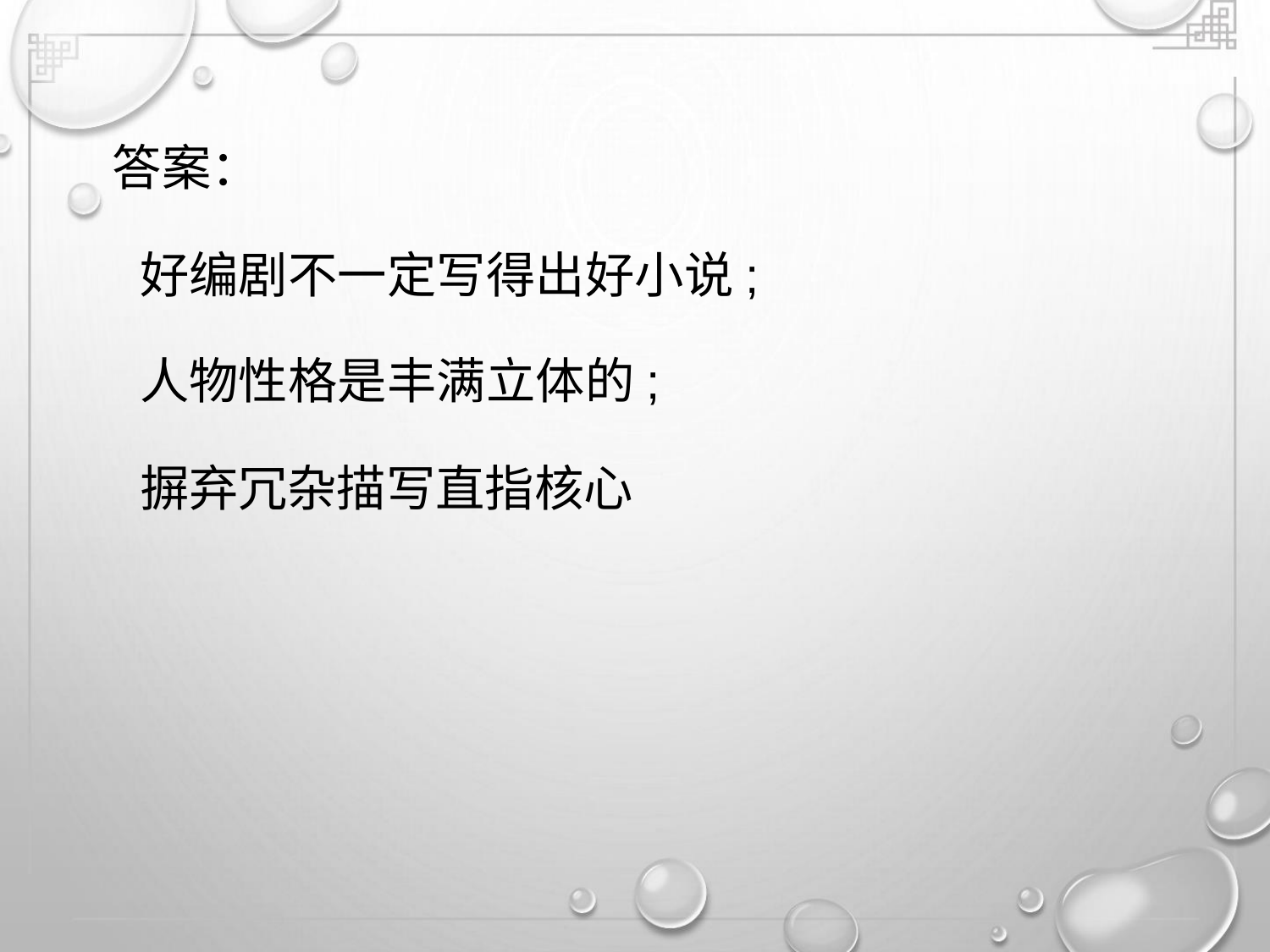

答案：
好编剧不一定写得出好小说;
人物性格是丰满立体的;
摒弃冗杂描写直指核心